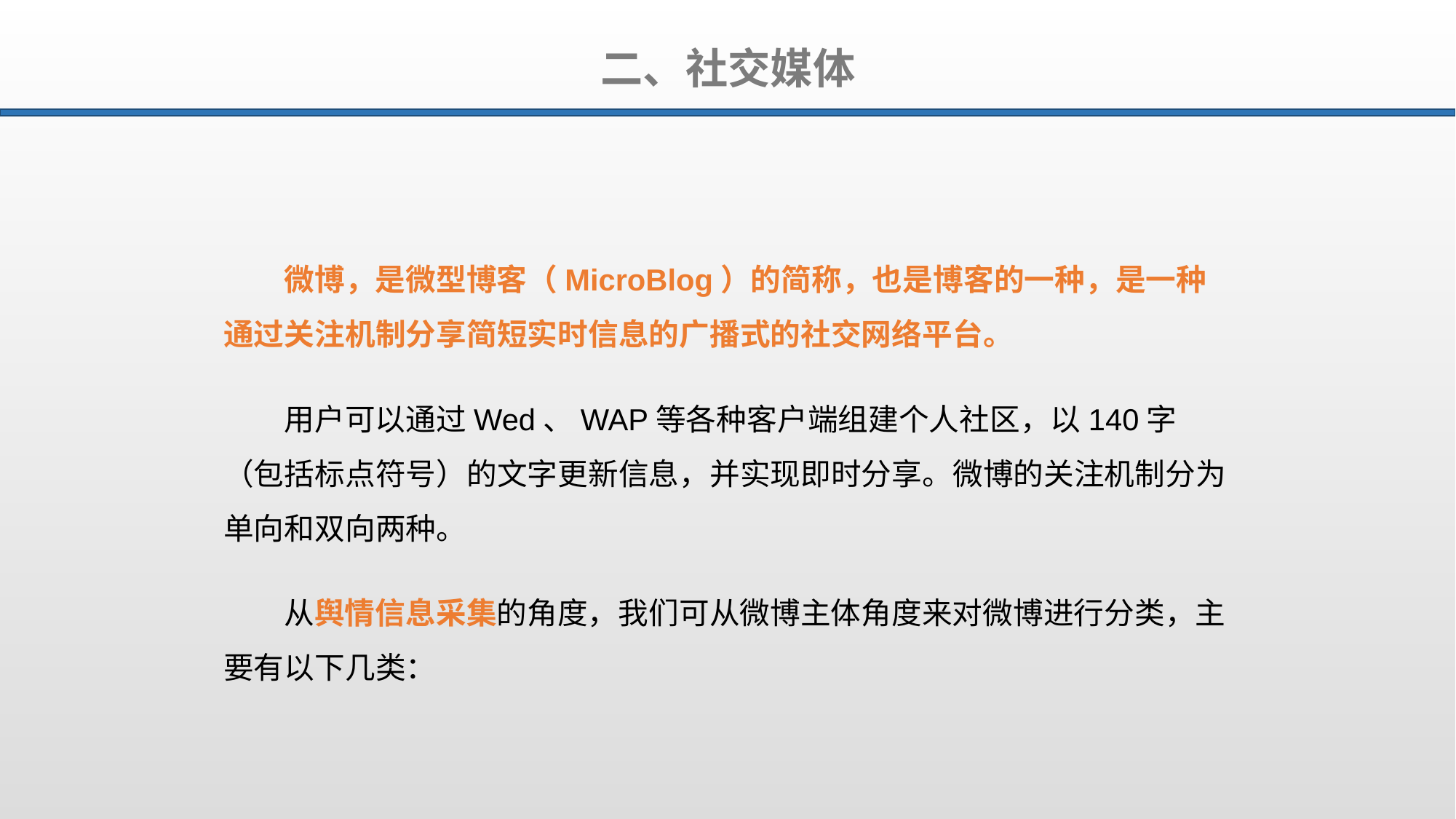

二、社交媒体

微博，是微型博客（MicroBlog）的简称，也是博客的一种，是一种通过关注机制分享简短实时信息的广播式的社交网络平台。
用户可以通过Wed、WAP等各种客户端组建个人社区，以140字（包括标点符号）的文字更新信息，并实现即时分享。微博的关注机制分为单向和双向两种。
从舆情信息采集的角度，我们可从微博主体角度来对微博进行分类，主要有以下几类：